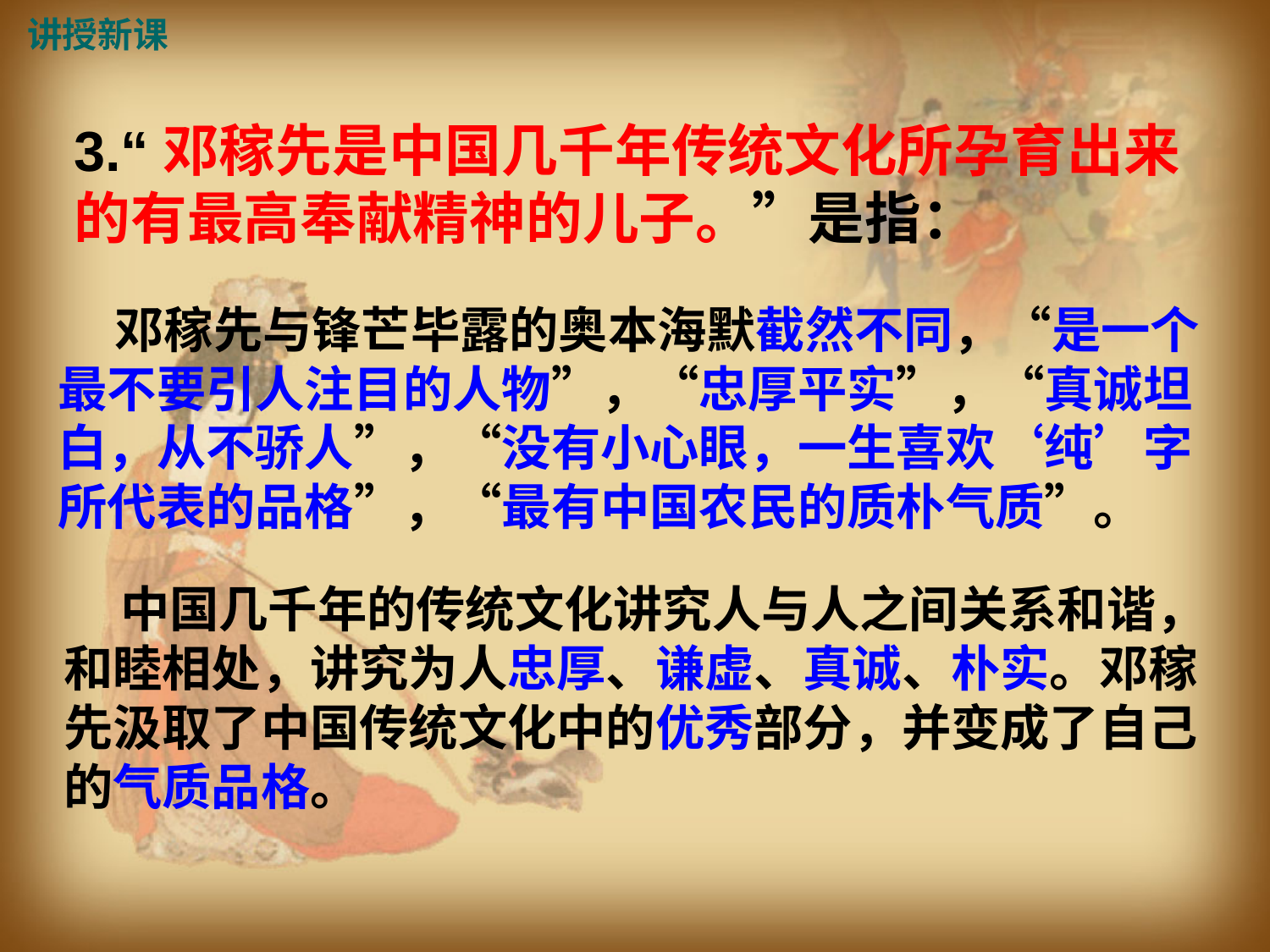

讲授新课
3.“邓稼先是中国几千年传统文化所孕育出来的有最高奉献精神的儿子。”是指：
    邓稼先与锋芒毕露的奥本海默截然不同，“是一个最不要引人注目的人物”，“忠厚平实”，“真诚坦白，从不骄人”，“没有小心眼，一生喜欢‘纯’字所代表的品格”，“最有中国农民的质朴气质”。
    中国几千年的传统文化讲究人与人之间关系和谐，和睦相处，讲究为人忠厚、谦虚、真诚、朴实。邓稼先汲取了中国传统文化中的优秀部分，并变成了自己的气质品格。